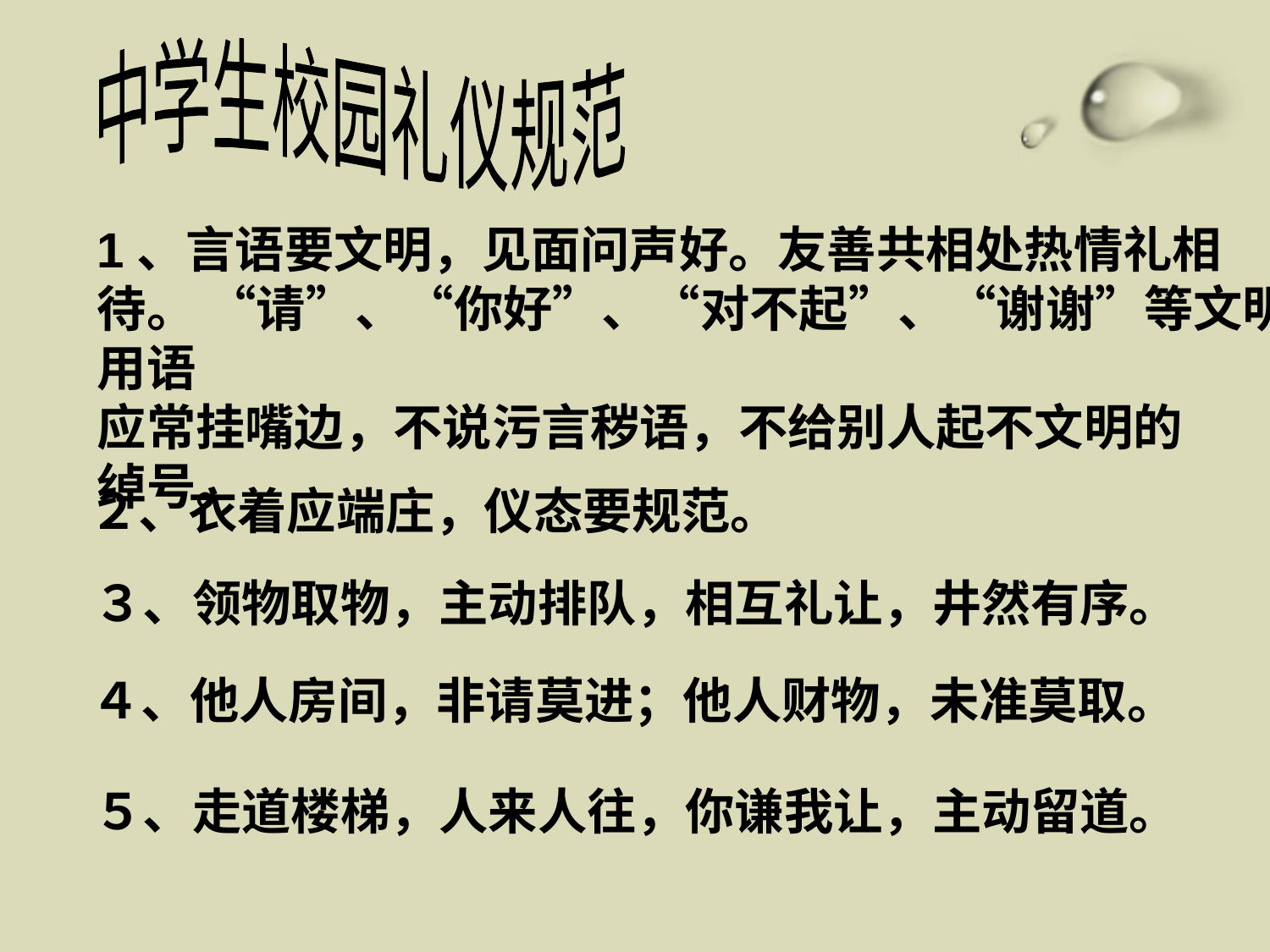

中学生校园礼仪规范
1、言语要文明，见面问声好。友善共相处热情礼相待。 “请”、“你好”、“对不起”、“谢谢”等文明用语
应常挂嘴边，不说污言秽语，不给别人起不文明的
绰号。
２、衣着应端庄，仪态要规范。
３、领物取物，主动排队，相互礼让，井然有序。
４、他人房间，非请莫进；他人财物，未准莫取。
５、走道楼梯，人来人往，你谦我让，主动留道。